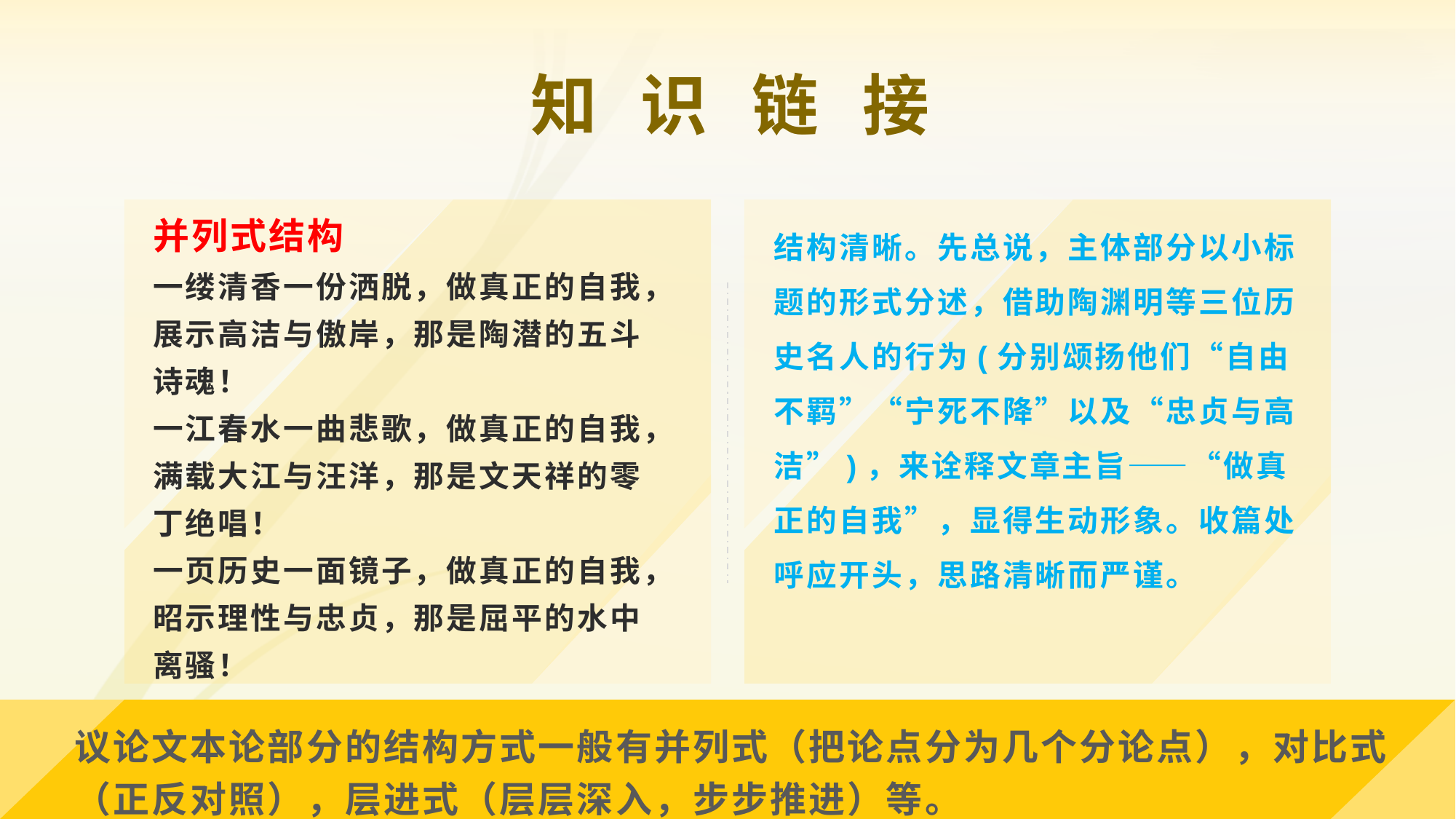

知  识  链  接
结构清晰。先总说，主体部分以小标题的形式分述，借助陶渊明等三位历史名人的行为(分别颂扬他们“自由不羁”“宁死不降”以及“忠贞与高洁”)，来诠释文章主旨——“做真正的自我”，显得生动形象。收篇处呼应开头，思路清晰而严谨。

并列式结构
一缕清香一份洒脱，做真正的自我，展示高洁与傲岸，那是陶潜的五斗诗魂！
一江春水一曲悲歌，做真正的自我，满载大江与汪洋，那是文天祥的零丁绝唱！
一页历史一面镜子，做真正的自我，昭示理性与忠贞，那是屈平的水中离骚！

议论文本论部分的结构方式一般有并列式（把论点分为几个分论点），对比式（正反对照），层进式（层层深入，步步推进）等。